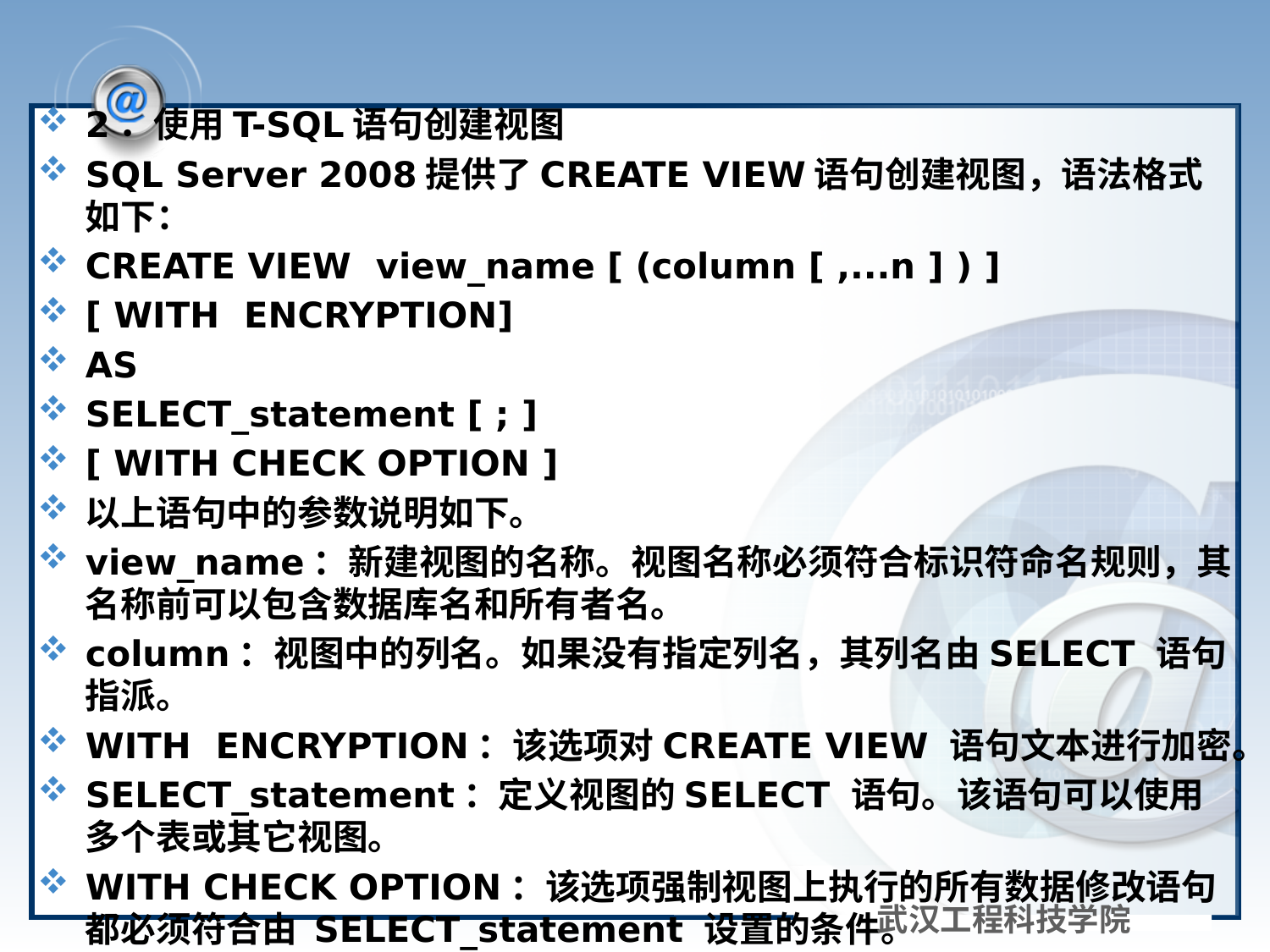

#
2．使用T-SQL语句创建视图
SQL Server 2008提供了CREATE VIEW语句创建视图，语法格式如下：
CREATE VIEW  view_name [ (column [ ,...n ] ) ]
[ WITH  ENCRYPTION]
AS
SELECT_statement [ ; ]
[ WITH CHECK OPTION ]
以上语句中的参数说明如下。
view_name：新建视图的名称。视图名称必须符合标识符命名规则，其名称前可以包含数据库名和所有者名。
column：视图中的列名。如果没有指定列名，其列名由SELECT 语句指派。
WITH  ENCRYPTION：该选项对CREATE VIEW 语句文本进行加密。
SELECT_statement：定义视图的SELECT 语句。该语句可以使用多个表或其它视图。
WITH CHECK OPTION：该选项强制视图上执行的所有数据修改语句都必须符合由 SELECT_statement 设置的条件。

武汉工程科技学院